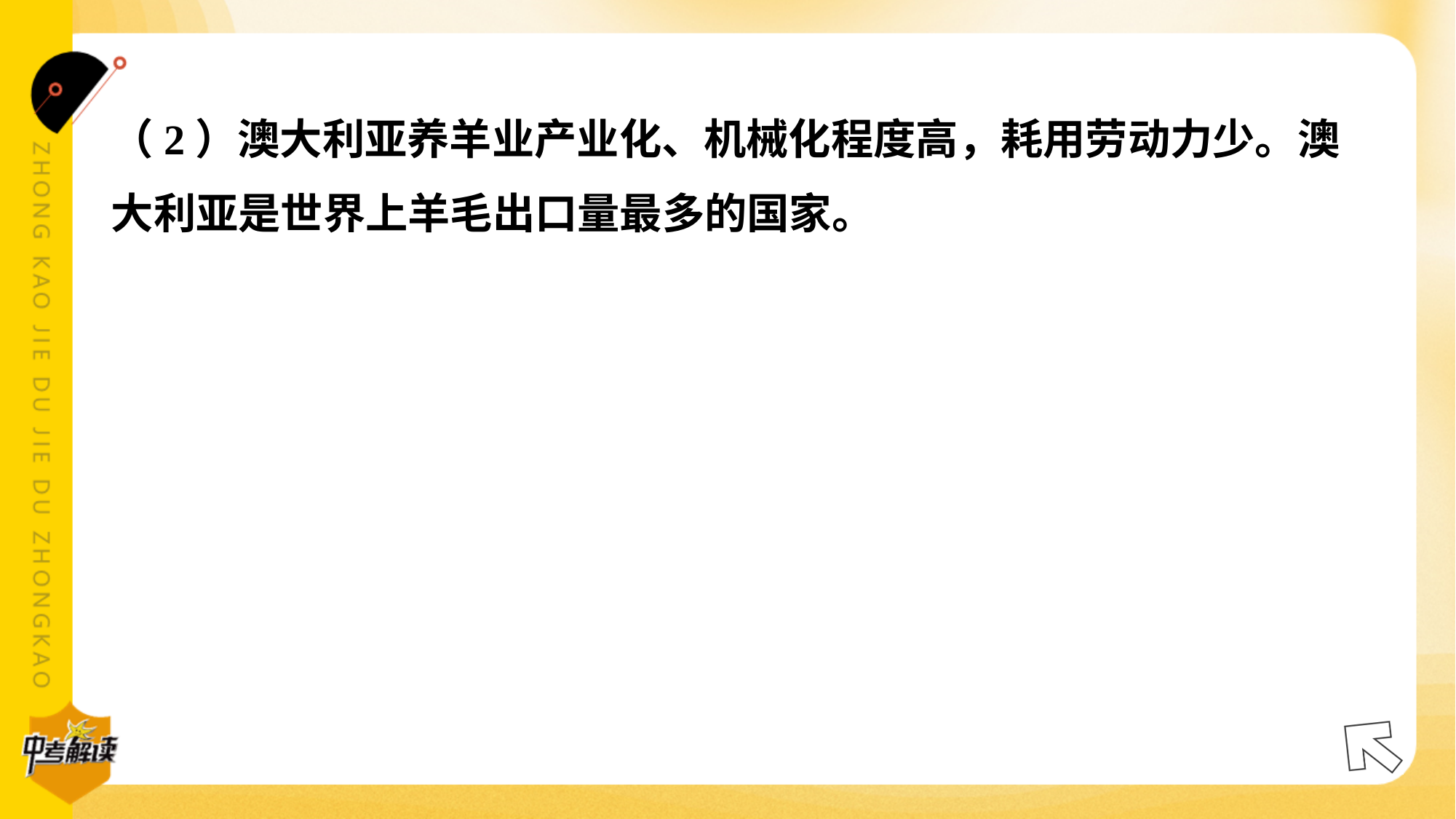

（2）澳大利亚养羊业产业化、机械化程度高，耗用劳动力少。澳
大利亚是世界上羊毛出口量最多的国家。#5.2.1